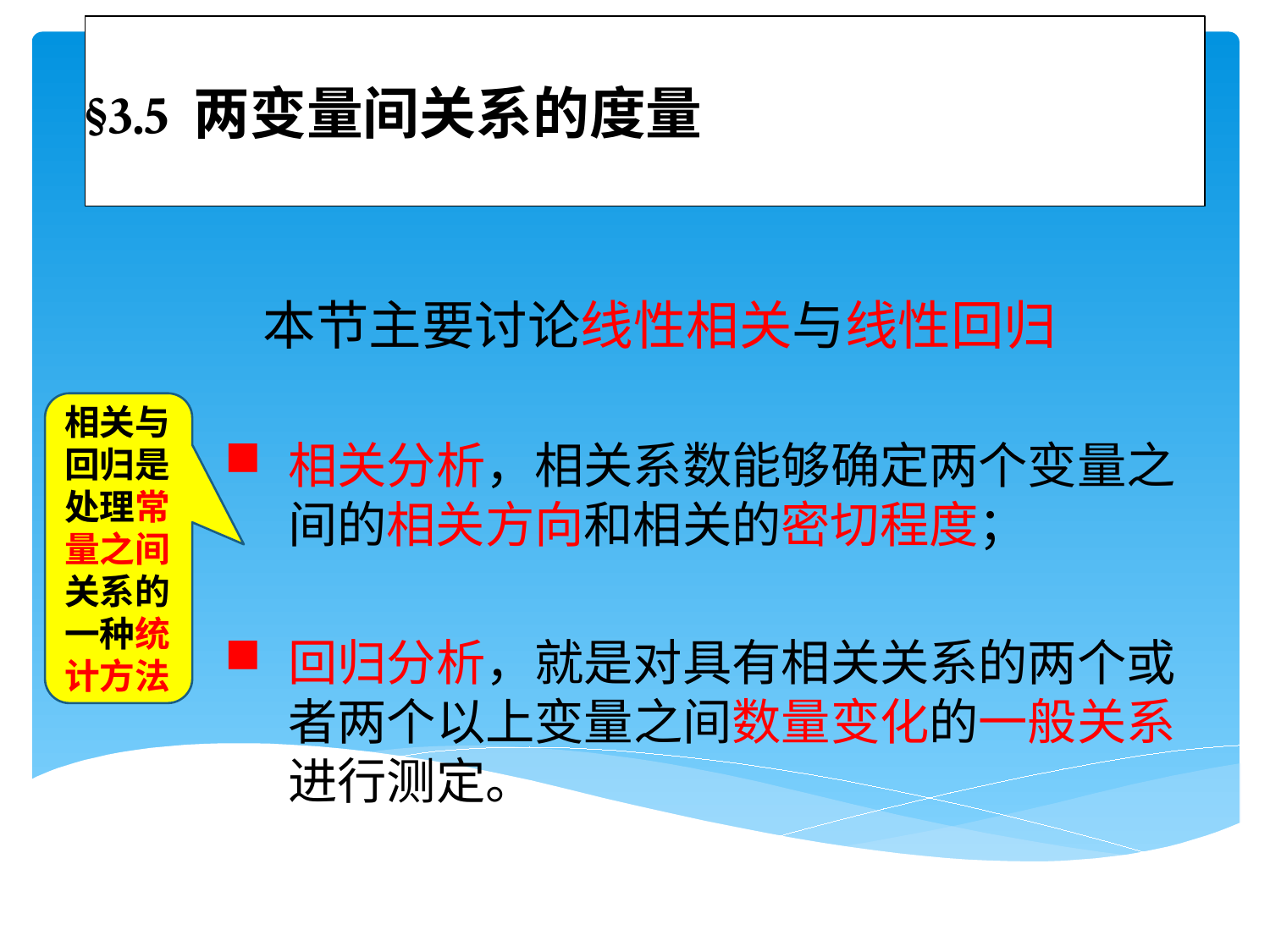

# §3.5 两变量间关系的度量

本节主要讨论线性相关与线性回归

相关分析，相关系数能够确定两个变量之间的相关方向和相关的密切程度；

回归分析，就是对具有相关关系的两个或者两个以上变量之间数量变化的一般关系进行测定。

相关与回归是处理常量之间关系的一种统计方法